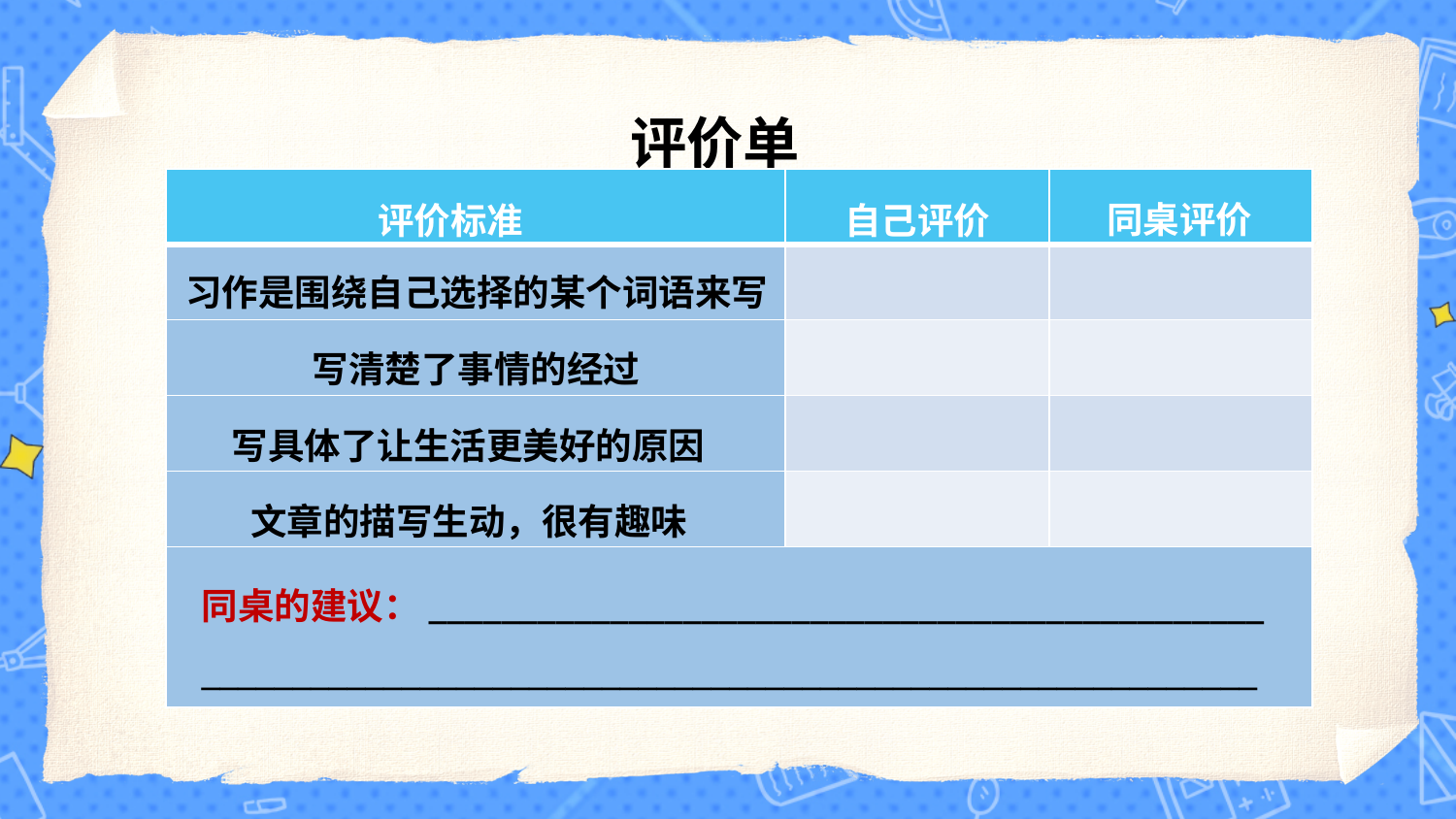

评价单
同桌评价
|  |  |  |
| --- | --- | --- |
|  |  |  |
|  |  |  |
|  |  |  |
|  |  |  |
|  |  |  |
评价标准
自己评价
习作是围绕自己选择的某个词语来写
写清楚了事情的经过
写具体了让生活更美好的原因
文章的描写生动，很有趣味
同桌的建议：______________________________________________
__________________________________________________________